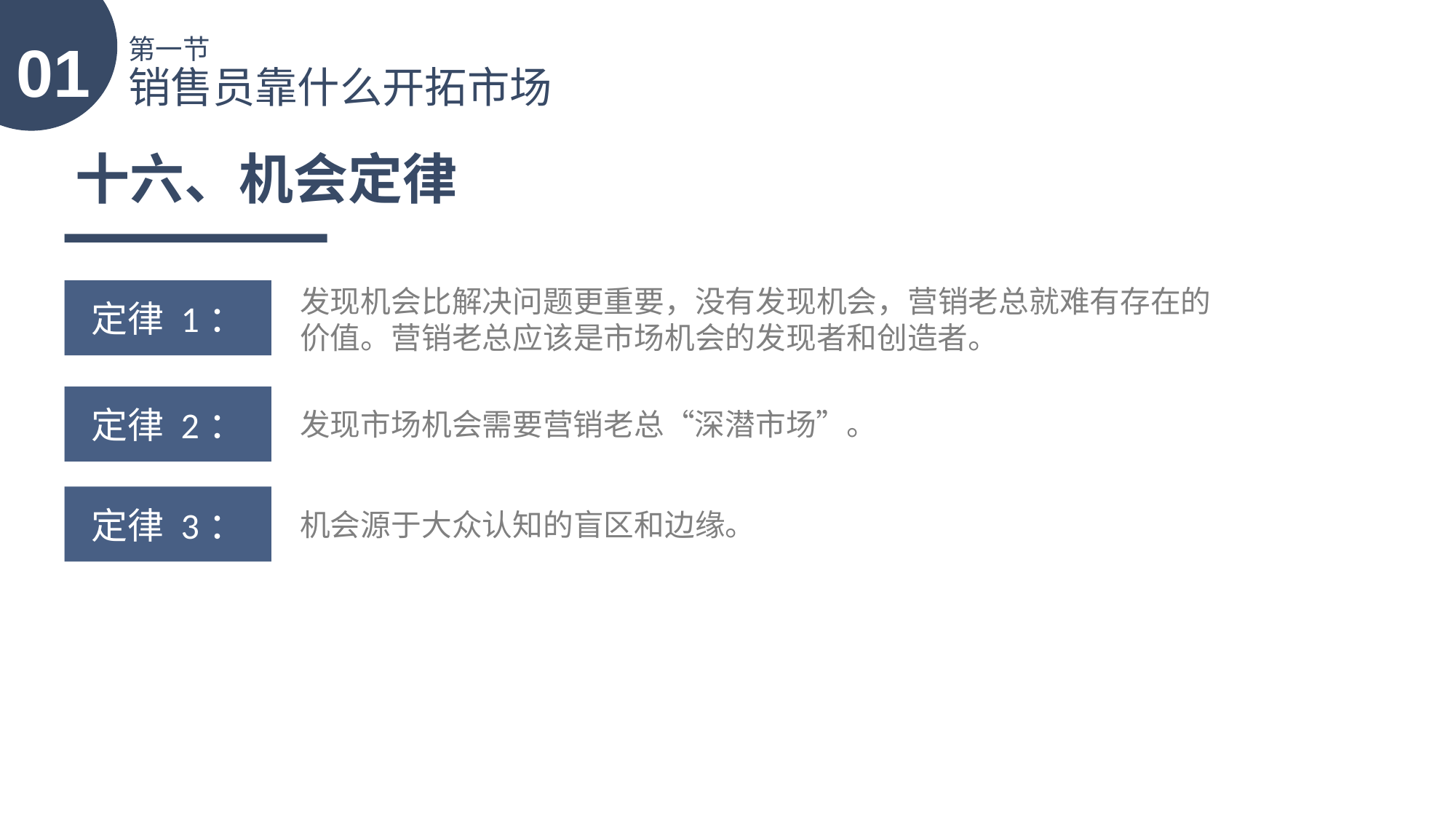

01
第一节
销售员靠什么开拓市场
十六、机会定律

发现机会比解决问题更重要，没有发现机会，营销老总就难有存在的价值。营销老总应该是市场机会的发现者和创造者。
定律 1：
定律 2：
发现市场机会需要营销老总“深潜市场”。
定律 3：
机会源于大众认知的盲区和边缘。